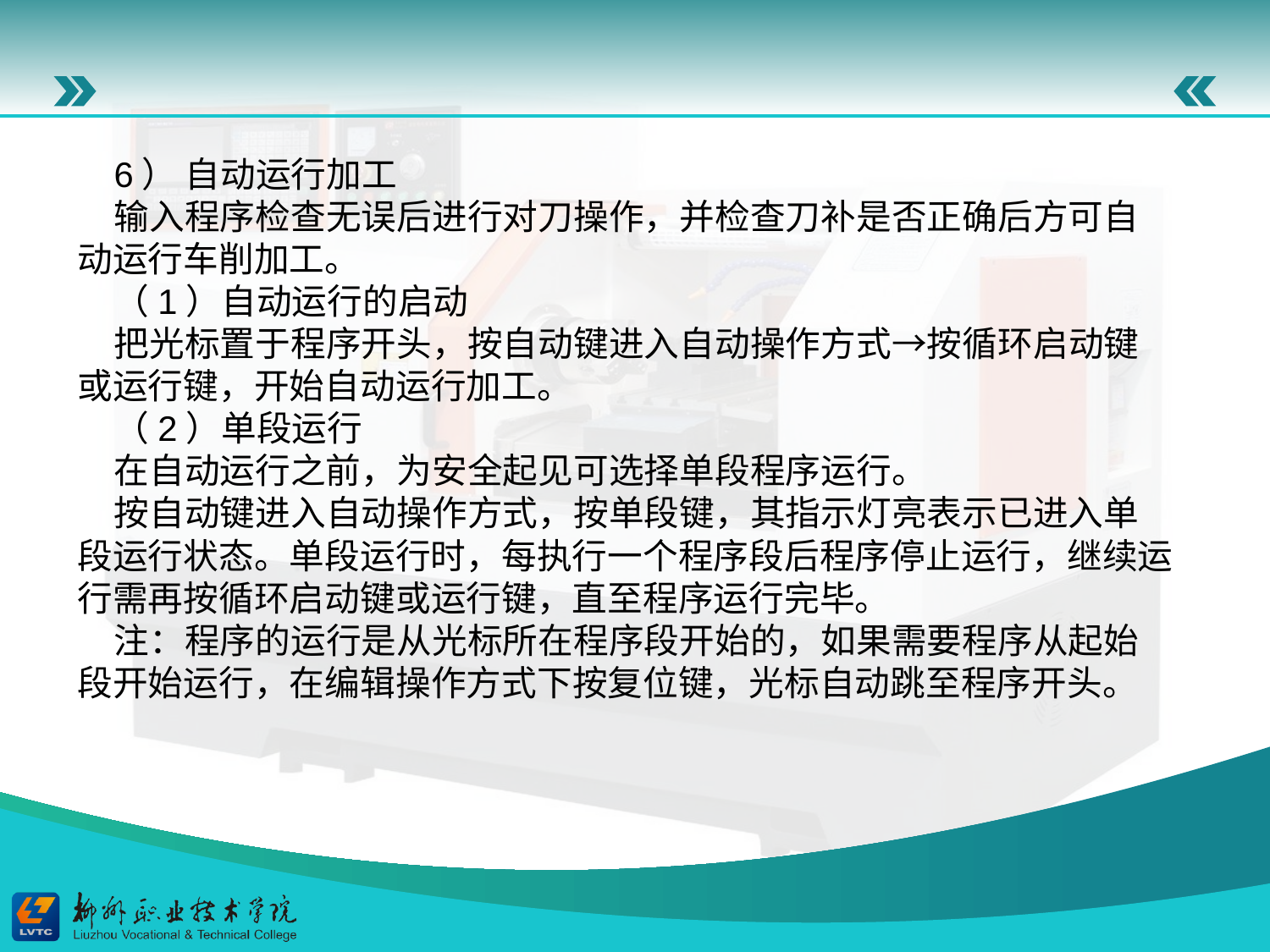

6） 自动运行加工
输入程序检查无误后进行对刀操作，并检查刀补是否正确后方可自动运行车削加工。
（1）自动运行的启动
把光标置于程序开头，按自动键进入自动操作方式→按循环启动键或运行键，开始自动运行加工。
（2）单段运行
在自动运行之前，为安全起见可选择单段程序运行。
按自动键进入自动操作方式，按单段键，其指示灯亮表示已进入单段运行状态。单段运行时，每执行一个程序段后程序停止运行，继续运行需再按循环启动键或运行键，直至程序运行完毕。
注：程序的运行是从光标所在程序段开始的，如果需要程序从起始段开始运行，在编辑操作方式下按复位键，光标自动跳至程序开头。